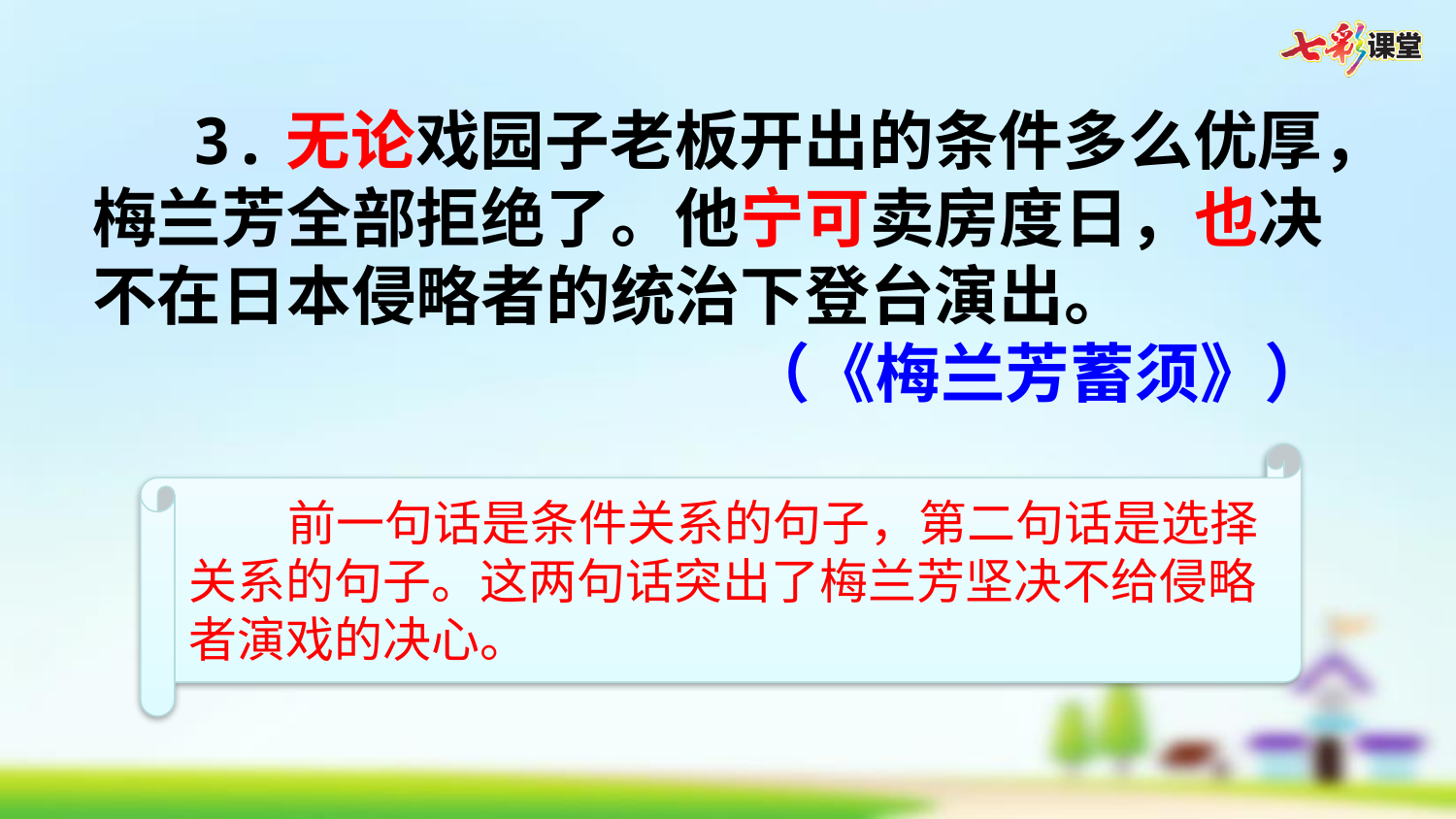

3.无论戏园子老板开出的条件多么优厚，梅兰芳全部拒绝了。他宁可卖房度日，也决不在日本侵略者的统治下登台演出。
（《梅兰芳蓄须》）
        前一句话是条件关系的句子，第二句话是选择关系的句子。这两句话突出了梅兰芳坚决不给侵略者演戏的决心。